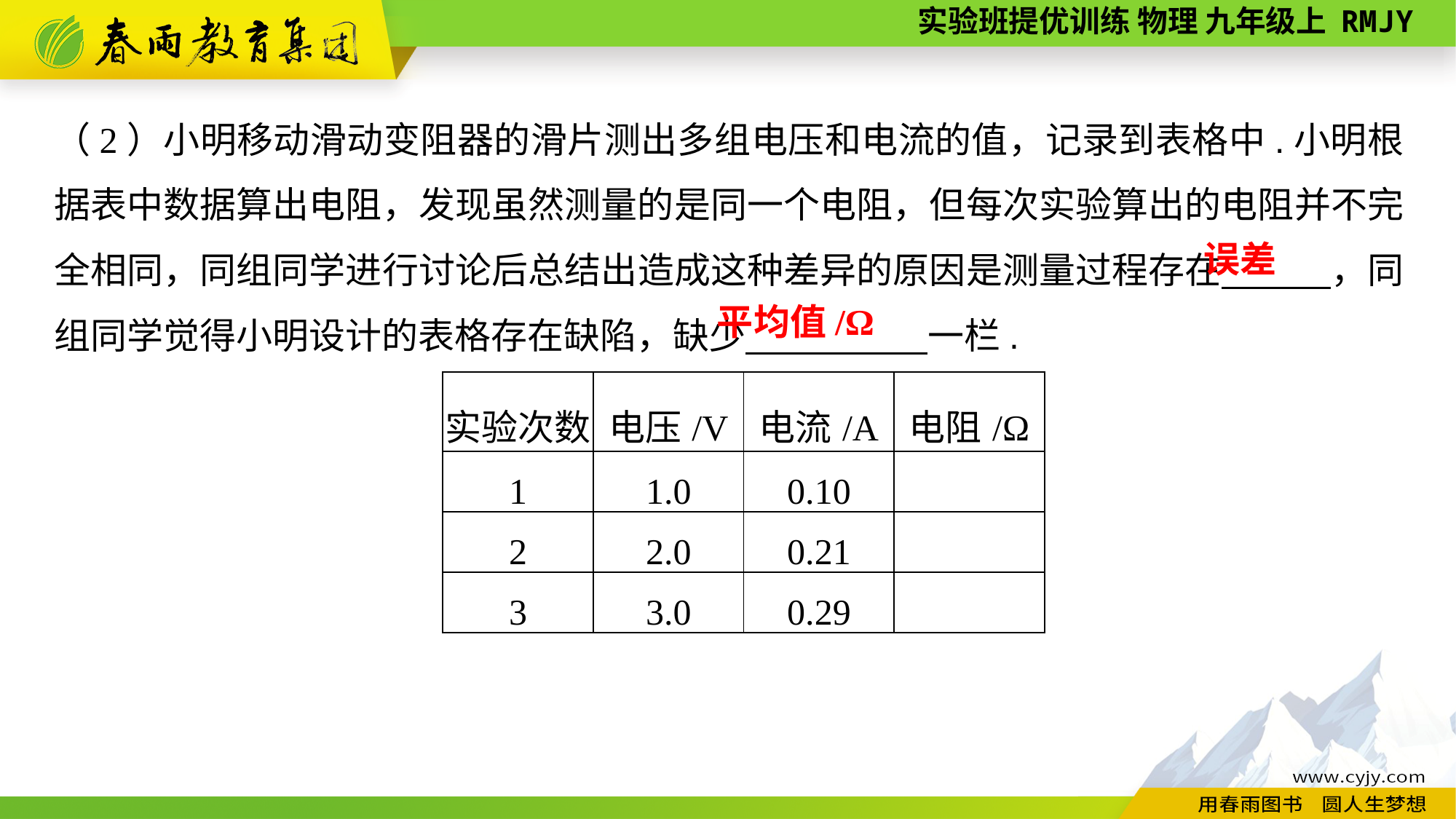

（2）小明移动滑动变阻器的滑片测出多组电压和电流的值，记录到表格中.小明根据表中数据算出电阻，发现虽然测量的是同一个电阻，但每次实验算出的电阻并不完全相同，同组同学进行讨论后总结出造成这种差异的原因是测量过程存在　　　，同组同学觉得小明设计的表格存在缺陷，缺少　　　　　一栏.
误差
平均值/Ω
| 实验次数 | 电压/V | 电流/A | 电阻/Ω |
| --- | --- | --- | --- |
| 1 | 1.0 | 0.10 |  |
| 2 | 2.0 | 0.21 |  |
| 3 | 3.0 | 0.29 |  |